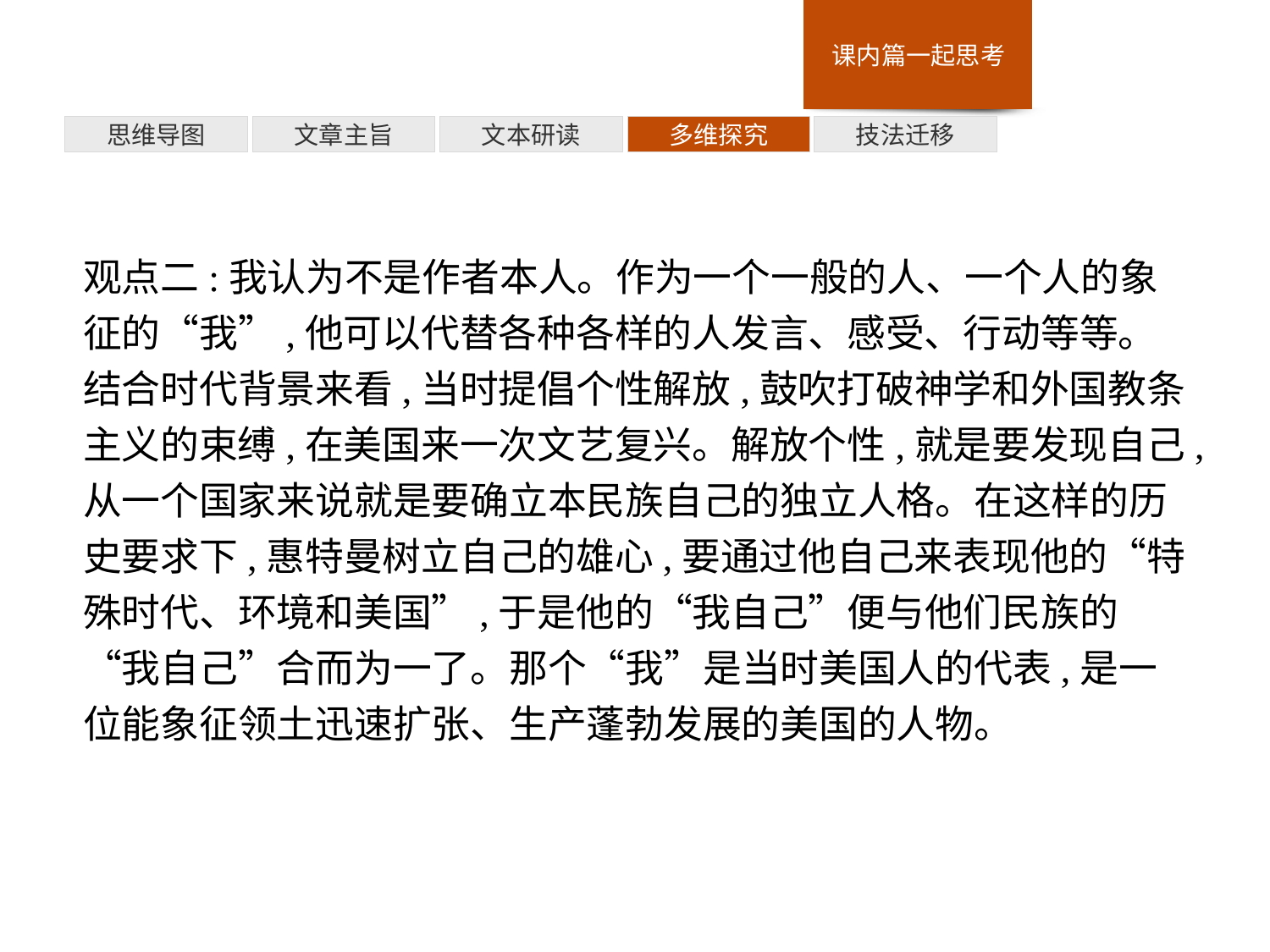

多维探究
思维导图
文章主旨
文本研读
技法迁移
观点二:我认为不是作者本人。作为一个一般的人、一个人的象征的“我”,他可以代替各种各样的人发言、感受、行动等等。结合时代背景来看,当时提倡个性解放,鼓吹打破神学和外国教条主义的束缚,在美国来一次文艺复兴。解放个性,就是要发现自己,从一个国家来说就是要确立本民族自己的独立人格。在这样的历史要求下,惠特曼树立自己的雄心,要通过他自己来表现他的“特殊时代、环境和美国”,于是他的“我自己”便与他们民族的“我自己”合而为一了。那个“我”是当时美国人的代表,是一位能象征领土迅速扩张、生产蓬勃发展的美国的人物。